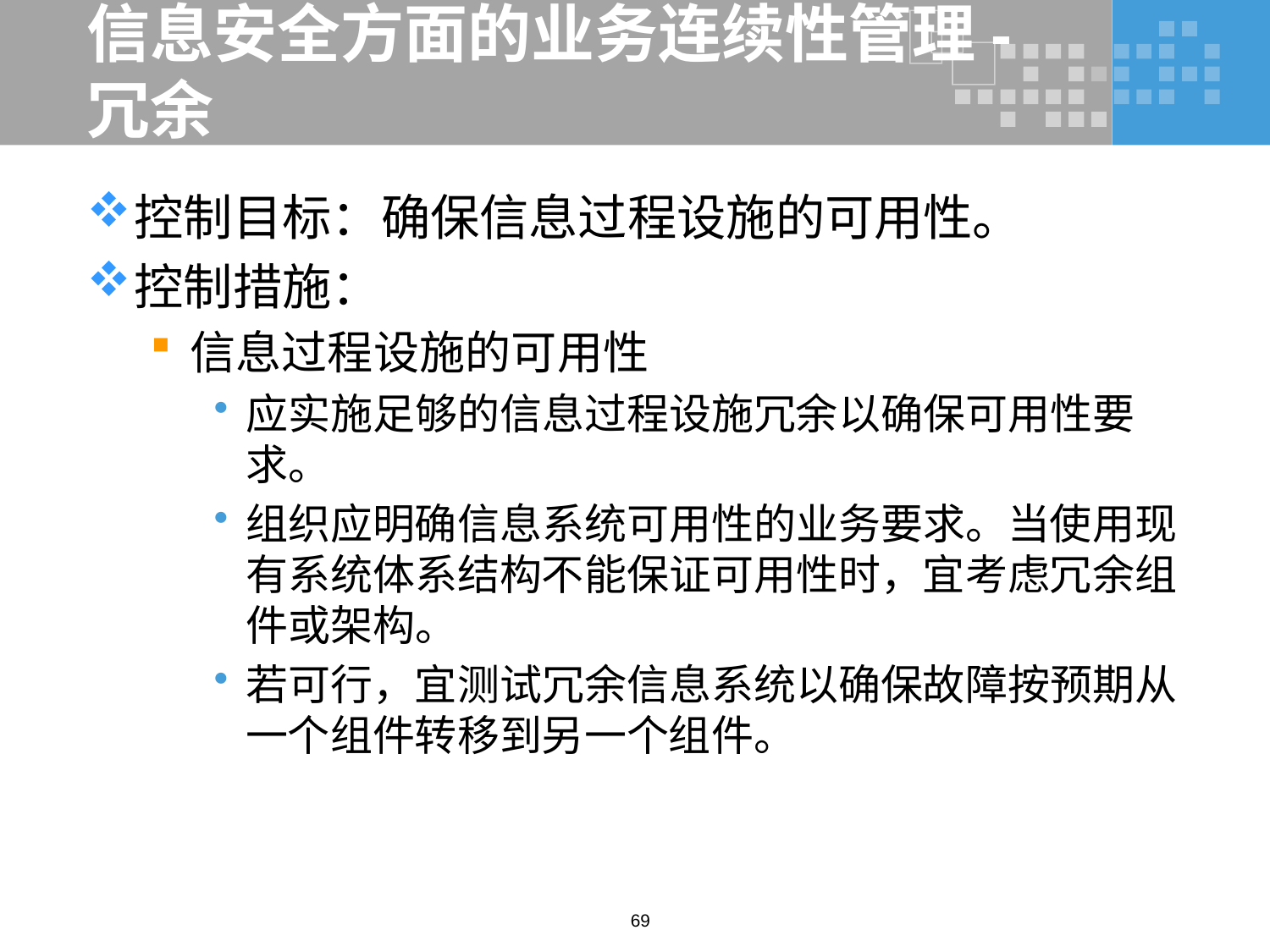

# 信息安全方面的业务连续性管理-冗余
控制目标：确保信息过程设施的可用性。
控制措施：
信息过程设施的可用性
应实施足够的信息过程设施冗余以确保可用性要求。
组织应明确信息系统可用性的业务要求。当使用现有系统体系结构不能保证可用性时，宜考虑冗余组件或架构。
若可行，宜测试冗余信息系统以确保故障按预期从一个组件转移到另一个组件。

69